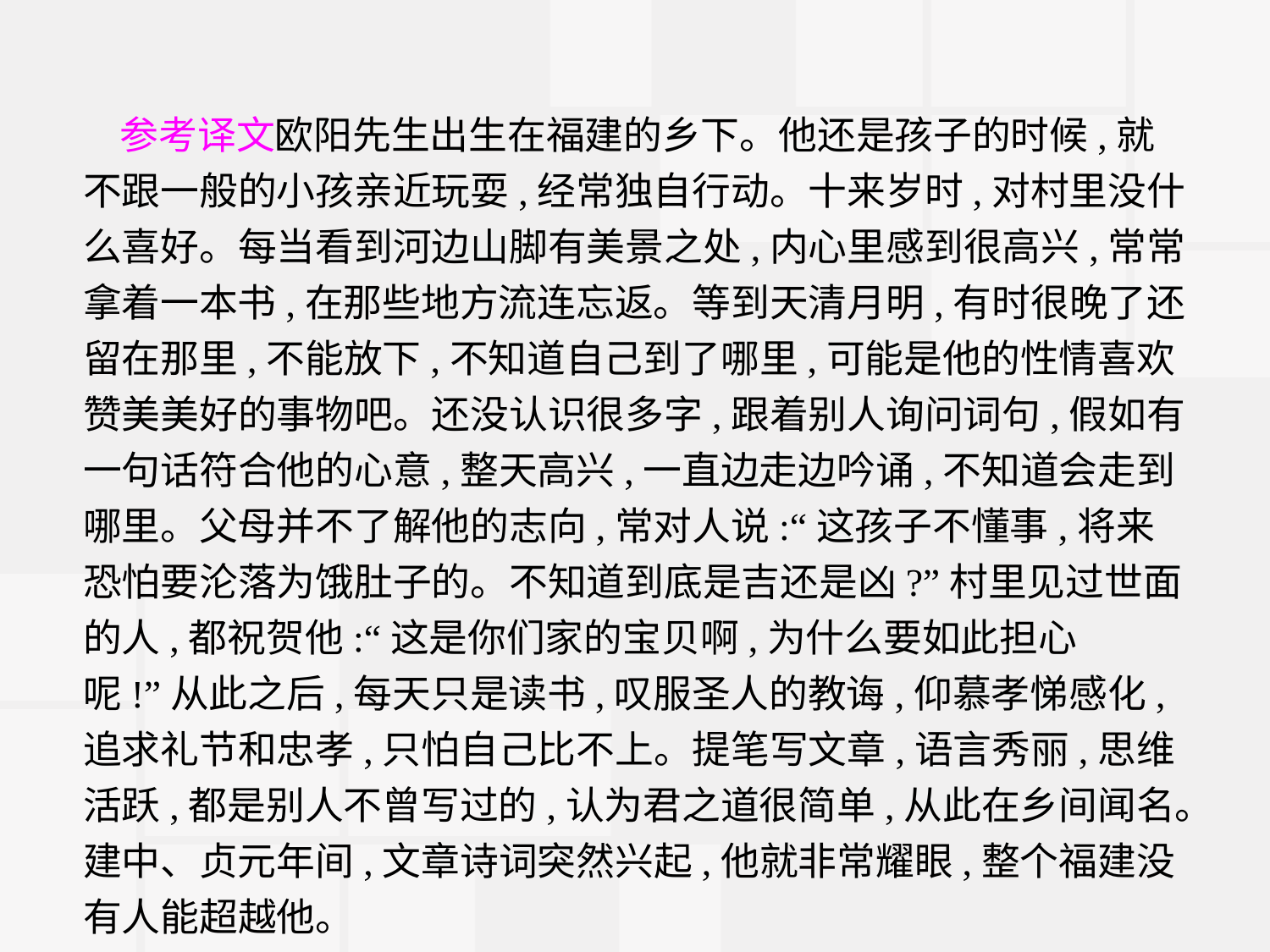

参考译文欧阳先生出生在福建的乡下。他还是孩子的时候,就不跟一般的小孩亲近玩耍,经常独自行动。十来岁时,对村里没什么喜好。每当看到河边山脚有美景之处,内心里感到很高兴,常常拿着一本书,在那些地方流连忘返。等到天清月明,有时很晚了还留在那里,不能放下,不知道自己到了哪里,可能是他的性情喜欢赞美美好的事物吧。还没认识很多字,跟着别人询问词句,假如有一句话符合他的心意,整天高兴,一直边走边吟诵,不知道会走到哪里。父母并不了解他的志向,常对人说:“这孩子不懂事,将来恐怕要沦落为饿肚子的。不知道到底是吉还是凶?”村里见过世面的人,都祝贺他:“这是你们家的宝贝啊,为什么要如此担心呢!”从此之后,每天只是读书,叹服圣人的教诲,仰慕孝悌感化,追求礼节和忠孝,只怕自己比不上。提笔写文章,语言秀丽,思维活跃,都是别人不曾写过的,认为君之道很简单,从此在乡间闻名。建中、贞元年间,文章诗词突然兴起,他就非常耀眼,整个福建没有人能超越他。